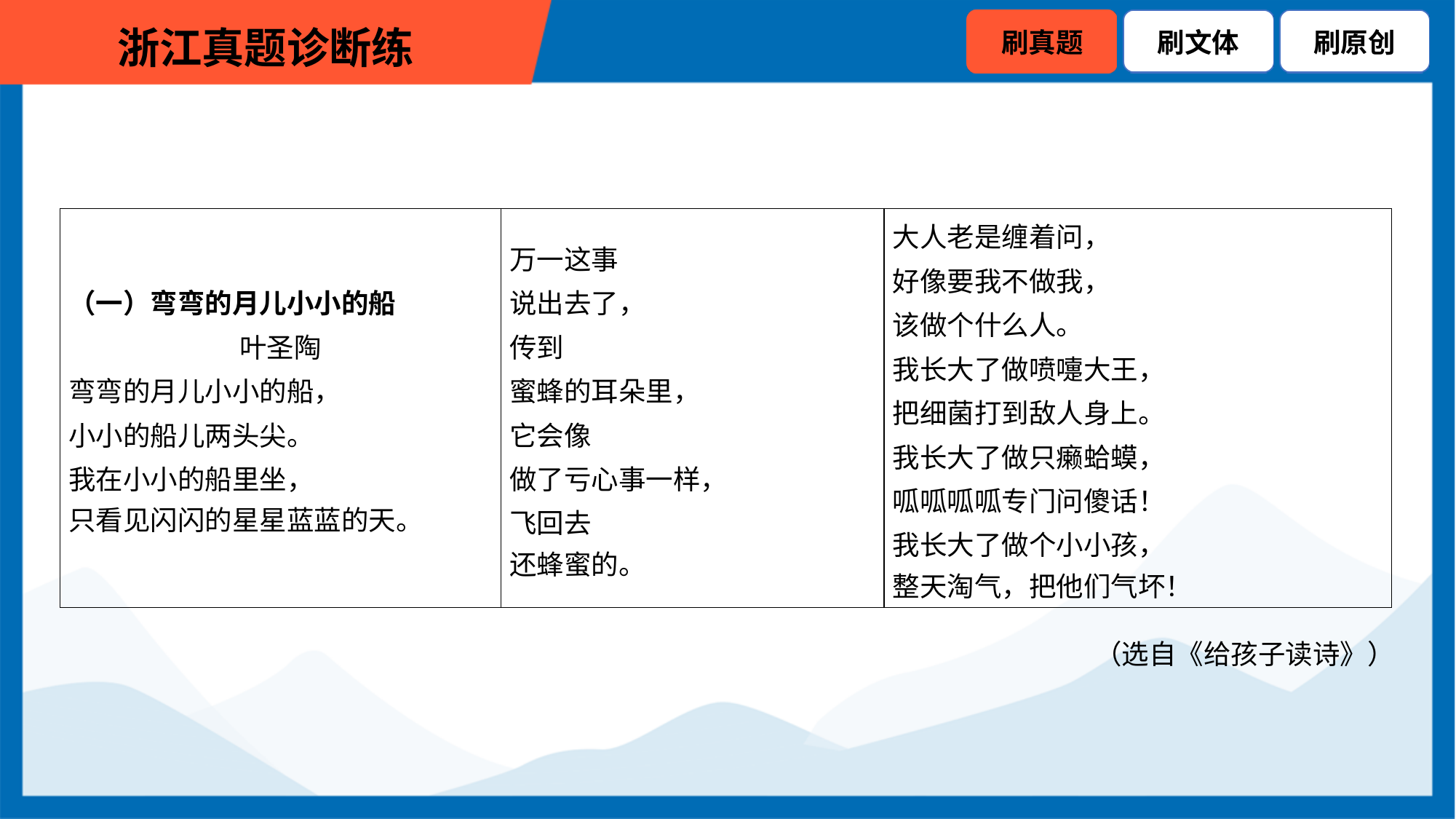

| （一）弯弯的月儿小小的船 叶圣陶 弯弯的月儿小小的船， 小小的船儿两头尖。 我在小小的船里坐， 只看见闪闪的星星蓝蓝的天。 | 万一这事 说出去了， 传到 蜜蜂的耳朵里， 它会像 做了亏心事一样， 飞回去 还蜂蜜的。 | 大人老是缠着问， 好像要我不做我， 该做个什么人。 我长大了做喷嚏大王， 把细菌打到敌人身上。 我长大了做只癞蛤蟆， 呱呱呱呱专门问傻话！ 我长大了做个小小孩， 整天淘气，把他们气坏！ |
| --- | --- | --- |
（选自《给孩子读诗》）